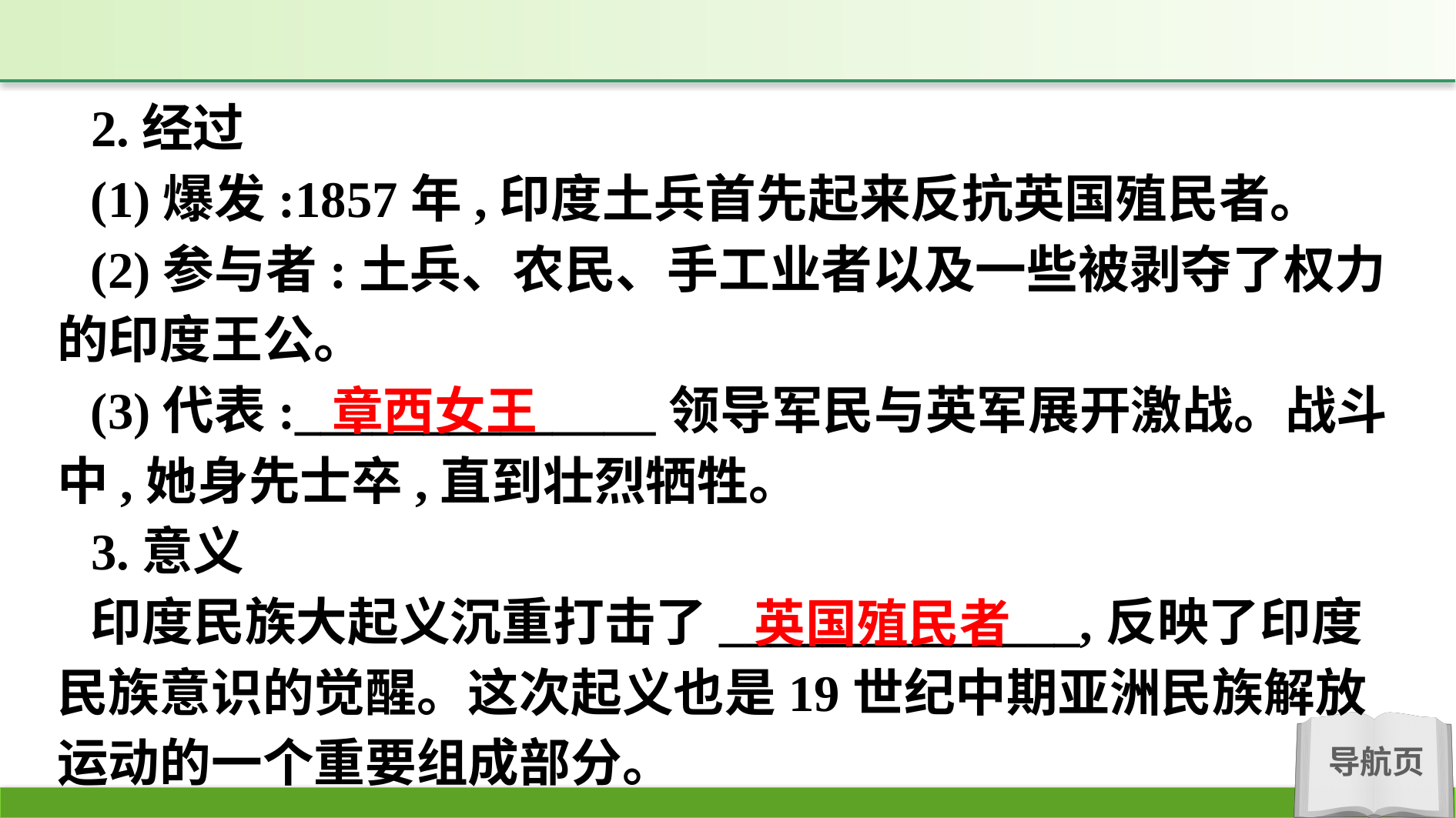

2.经过
(1)爆发:1857年,印度土兵首先起来反抗英国殖民者。
(2)参与者:土兵、农民、手工业者以及一些被剥夺了权力的印度王公。
(3)代表:______________领导军民与英军展开激战。战斗中,她身先士卒,直到壮烈牺牲。
3.意义
印度民族大起义沉重打击了______________,反映了印度民族意识的觉醒。这次起义也是19世纪中期亚洲民族解放运动的一个重要组成部分。
章西女王
英国殖民者